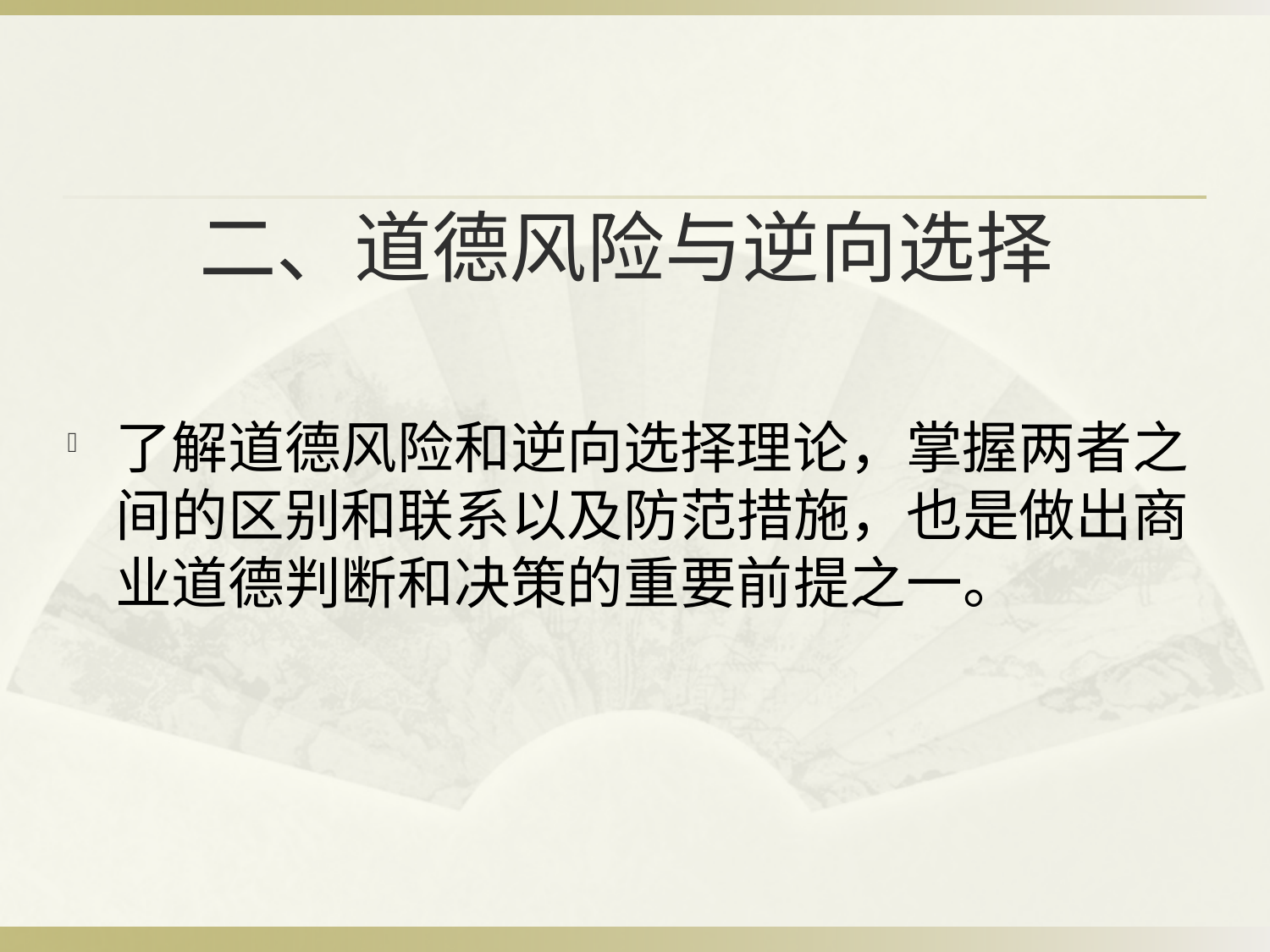

# 二、道德风险与逆向选择
了解道德风险和逆向选择理论，掌握两者之间的区别和联系以及防范措施，也是做出商业道德判断和决策的重要前提之一。